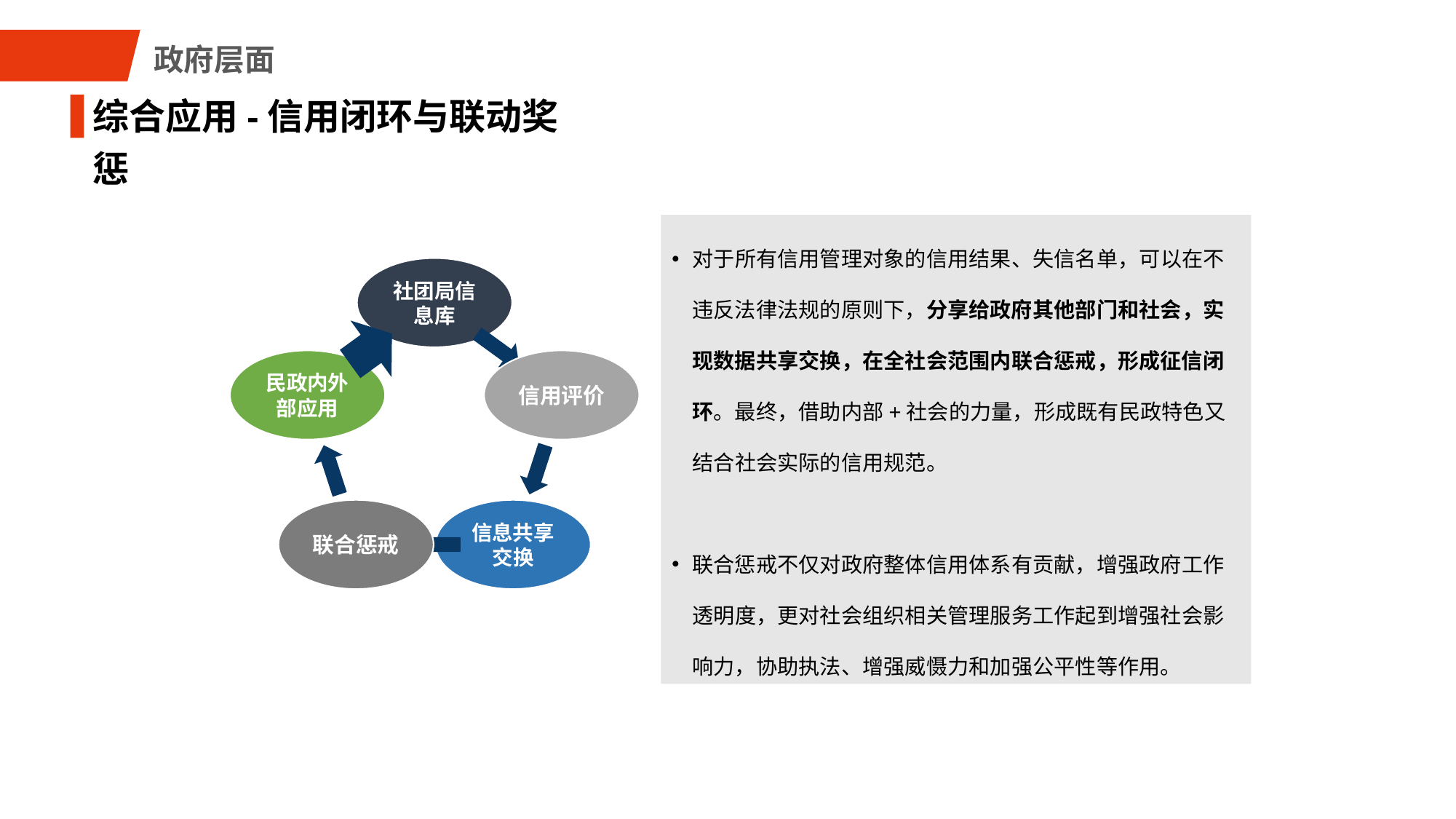

政府层面
综合应用-信用闭环与联动奖惩

对于所有信用管理对象的信用结果、失信名单，可以在不违反法律法规的原则下，分享给政府其他部门和社会，实现数据共享交换，在全社会范围内联合惩戒，形成征信闭环。最终，借助内部+社会的力量，形成既有民政特色又结合社会实际的信用规范。

联合惩戒不仅对政府整体信用体系有贡献，增强政府工作透明度，更对社会组织相关管理服务工作起到增强社会影响力，协助执法、增强威慑力和加强公平性等作用。
社团局信息库
信用评价
信息共享交换
联合惩戒
民政内外部应用